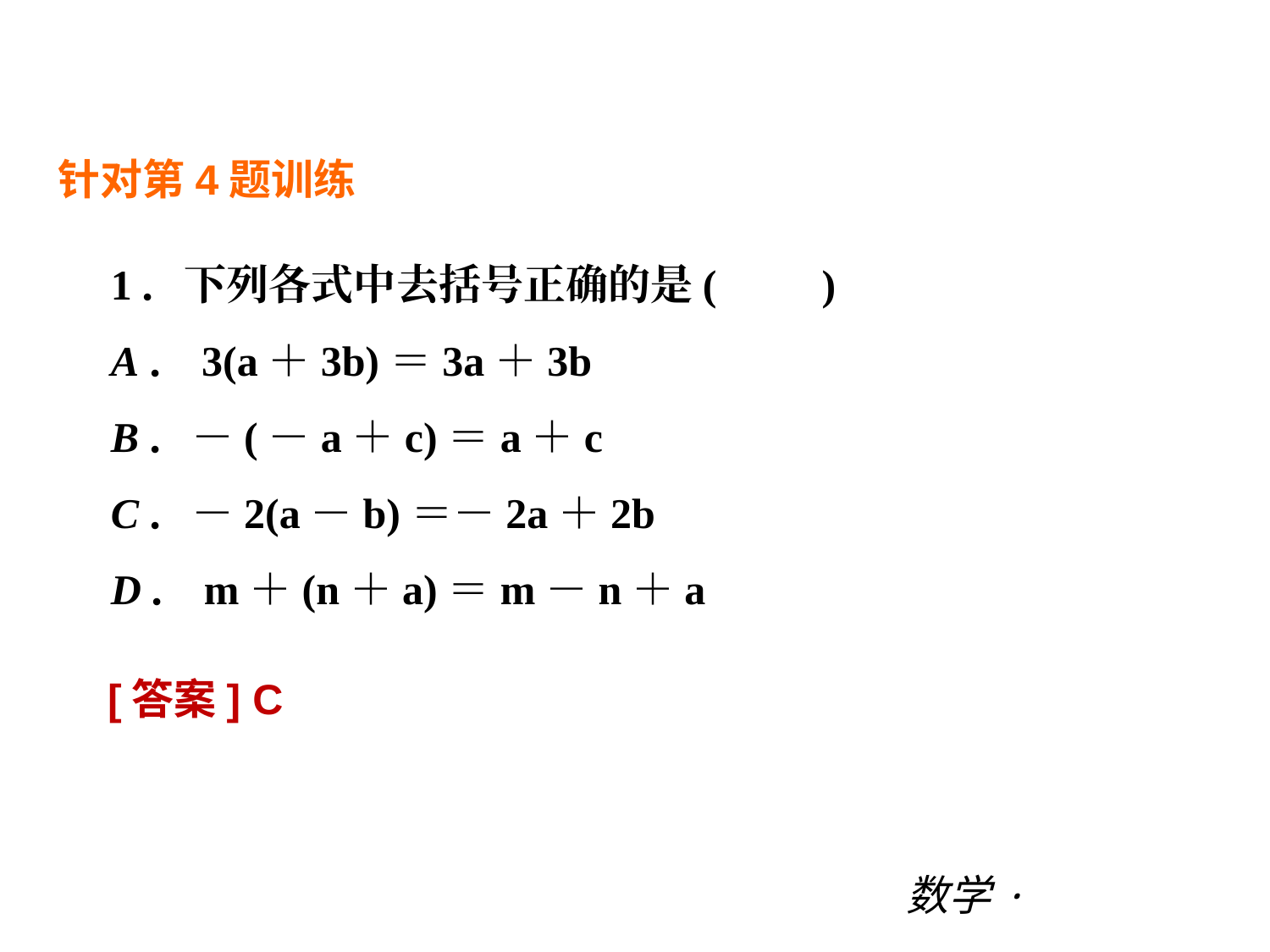

第三章 |过关测试
针对第4题训练
1．下列各式中去括号正确的是(　　)
A．3(a＋3b)＝3a＋3b
B．－(－a＋c)＝a＋c
C．－2(a－b)＝－2a＋2b
D．m＋(n＋a)＝m－n＋a
[答案] C
数学·新课标（BS）